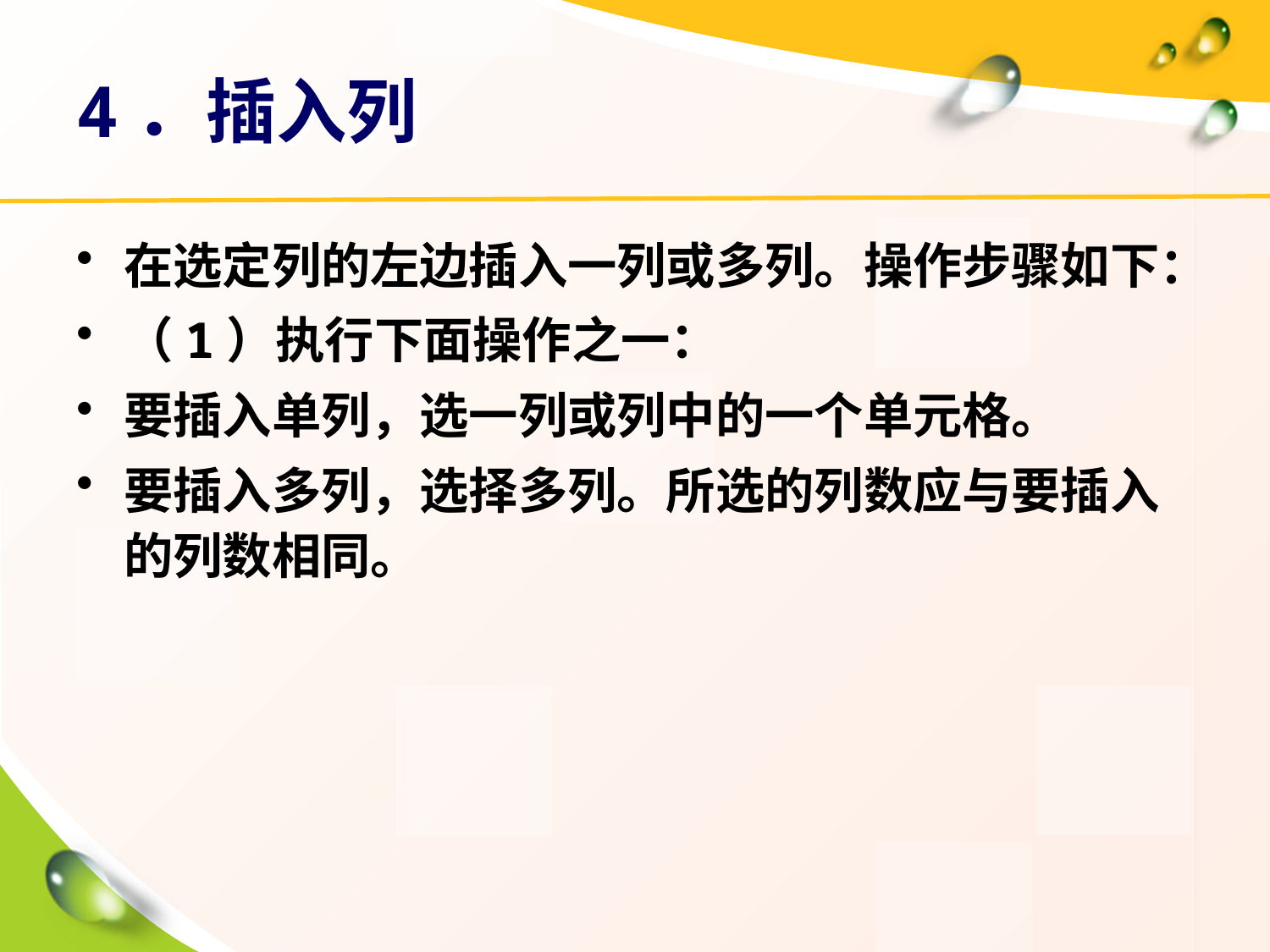

# 4．插入列
在选定列的左边插入一列或多列。操作步骤如下：
（1）执行下面操作之一：
要插入单列，选一列或列中的一个单元格。
要插入多列，选择多列。所选的列数应与要插入的列数相同。